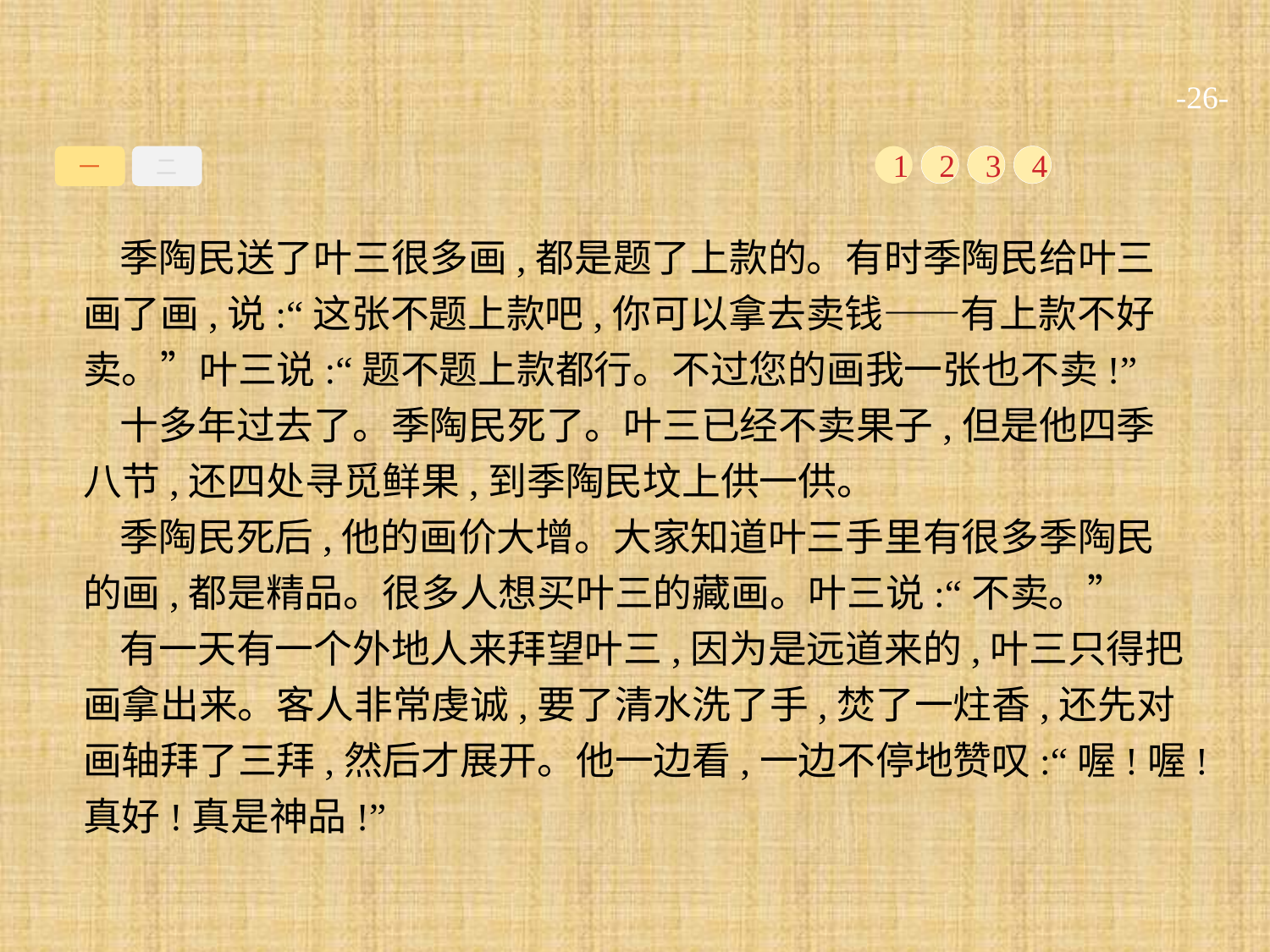

-26-
一
二
1
2
3
4
季陶民送了叶三很多画,都是题了上款的。有时季陶民给叶三画了画,说:“这张不题上款吧,你可以拿去卖钱——有上款不好卖。”叶三说:“题不题上款都行。不过您的画我一张也不卖!”
十多年过去了。季陶民死了。叶三已经不卖果子,但是他四季八节,还四处寻觅鲜果,到季陶民坟上供一供。
季陶民死后,他的画价大增。大家知道叶三手里有很多季陶民的画,都是精品。很多人想买叶三的藏画。叶三说:“不卖。”
有一天有一个外地人来拜望叶三,因为是远道来的,叶三只得把画拿出来。客人非常虔诚,要了清水洗了手,焚了一炷香,还先对画轴拜了三拜,然后才展开。他一边看,一边不停地赞叹:“喔!喔!真好!真是神品!”